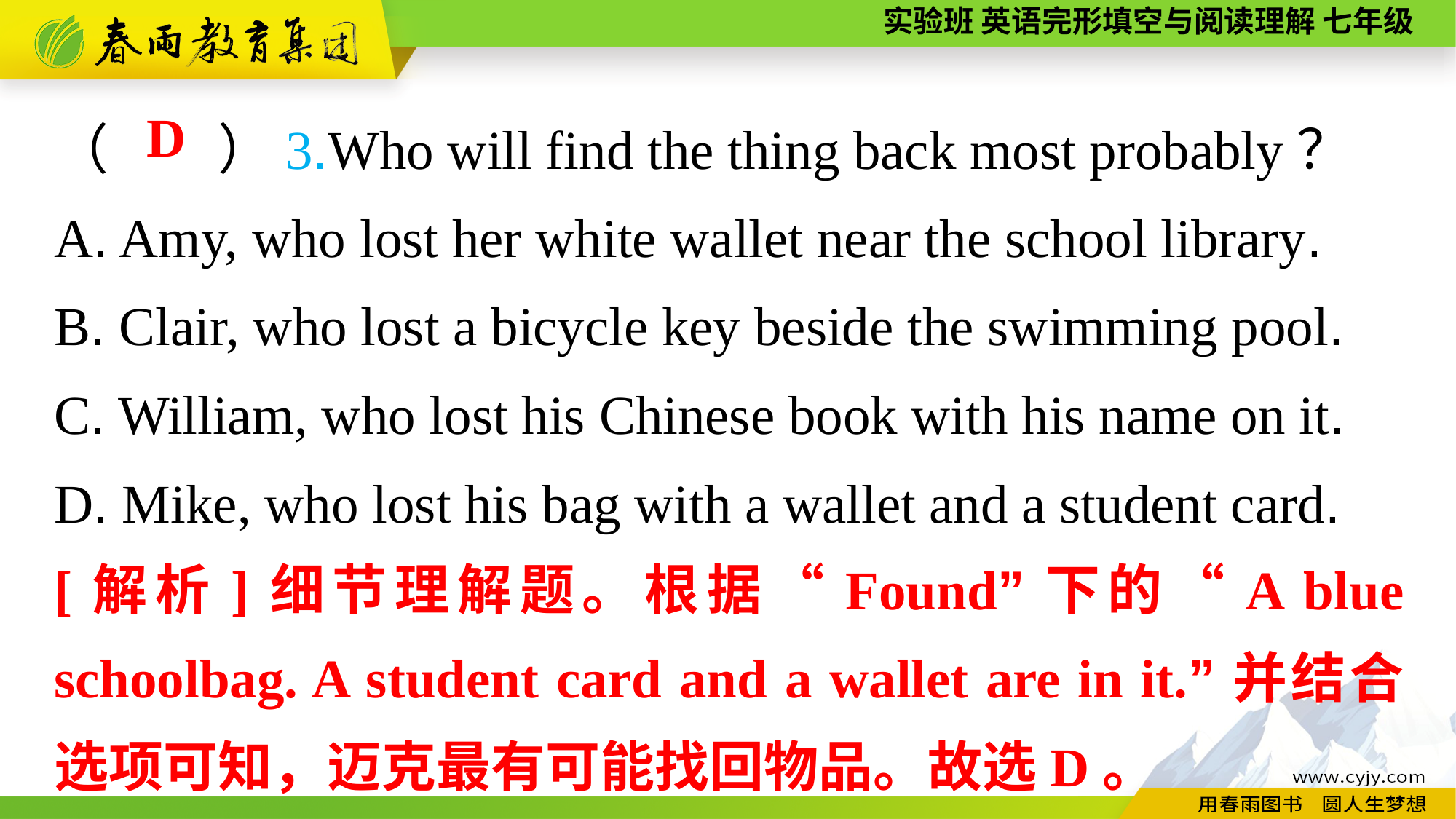

（　　）3.Who will find the thing back most probably？
A. Amy, who lost her white wallet near the school library.
B. Clair, who lost a bicycle key beside the swimming pool.
C. William, who lost his Chinese book with his name on it.
D. Mike, who lost his bag with a wallet and a student card.
D
[解析]细节理解题。根据“Found”下的“A blue schoolbag. A student card and a wallet are in it.”并结合选项可知，迈克最有可能找回物品。故选D。